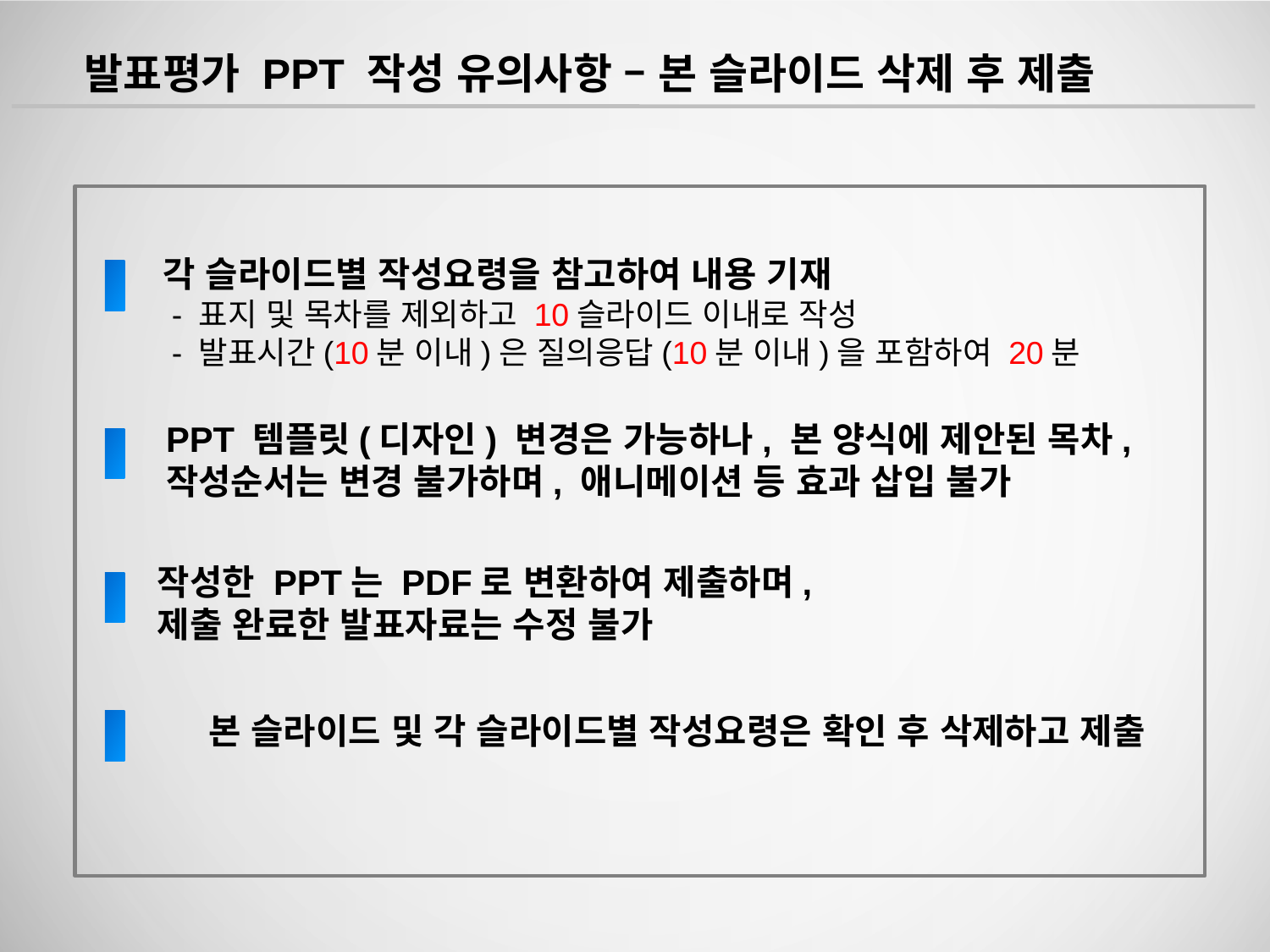

발표평가 PPT 작성 유의사항 – 본 슬라이드 삭제 후 제출

각 슬라이드별 작성요령을 참고하여 내용 기재
 - 표지 및 목차를 제외하고 10슬라이드 이내로 작성
 - 발표시간(10분 이내)은 질의응답(10분 이내)을 포함하여 20분

PPT 템플릿(디자인) 변경은 가능하나, 본 양식에 제안된 목차,
작성순서는 변경 불가하며, 애니메이션 등 효과 삽입 불가

작성한 PPT는 PDF로 변환하여 제출하며,
제출 완료한 발표자료는 수정 불가

본 슬라이드 및 각 슬라이드별 작성요령은 확인 후 삭제하고 제출